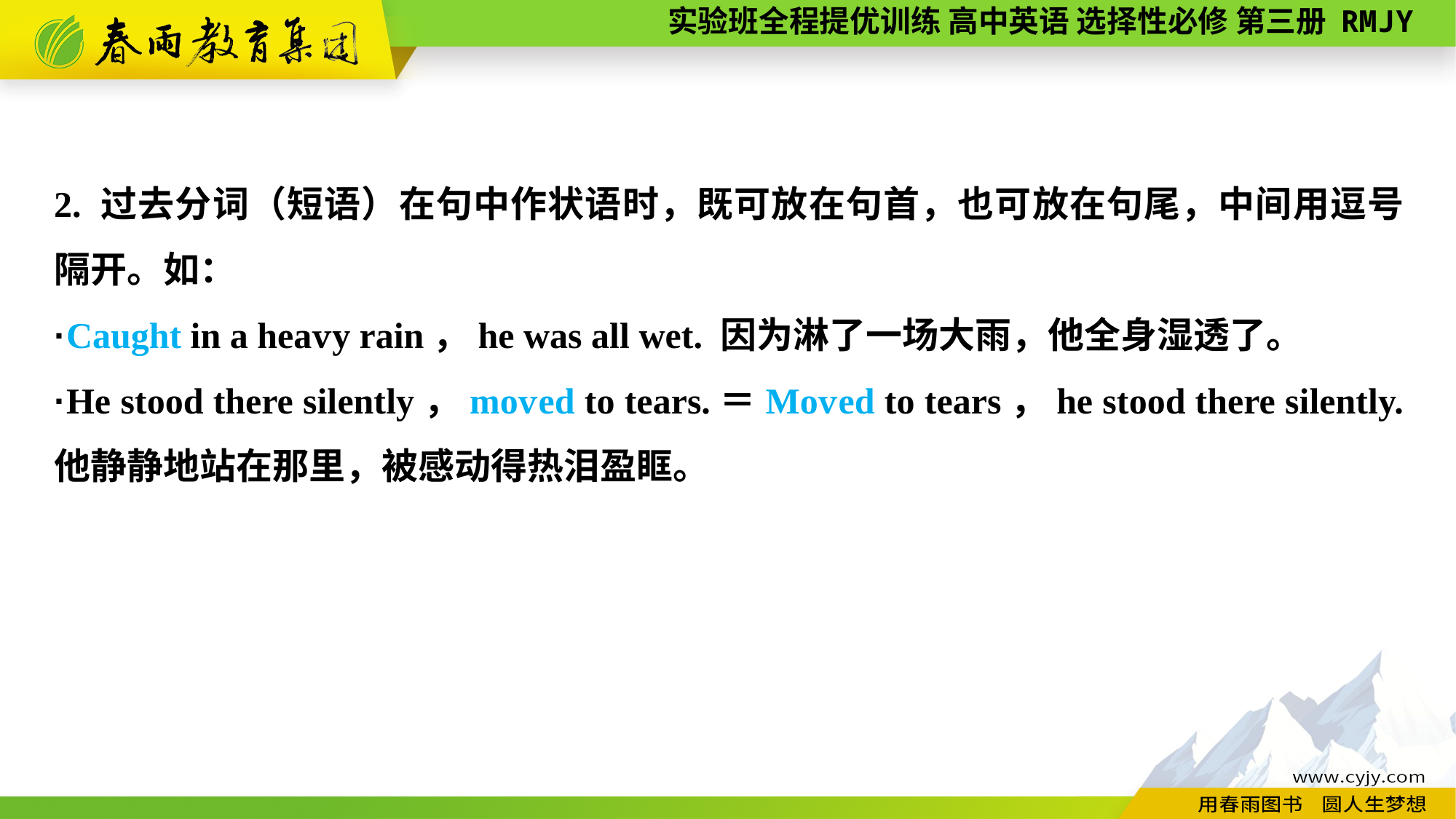

2. 过去分词（短语）在句中作状语时，既可放在句首，也可放在句尾，中间用逗号隔开。如：
·Caught in a heavy rain，he was all wet. 因为淋了一场大雨，他全身湿透了。
·He stood there silently，moved to tears.＝Moved to tears，he stood there silently. 他静静地站在那里，被感动得热泪盈眶。